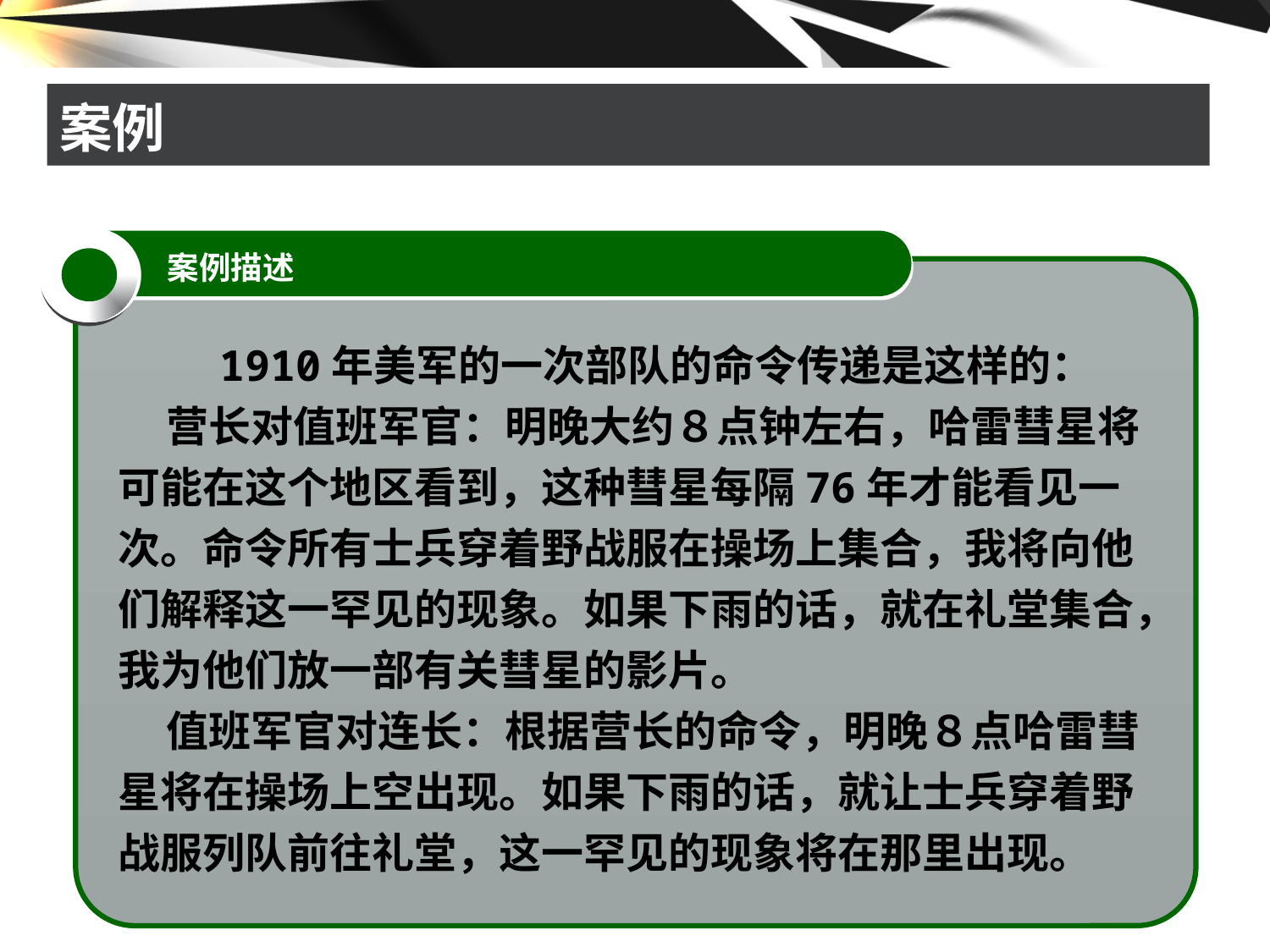

# 案例

案例描述

    1910年美军的一次部队的命令传递是这样的：
    营长对值班军官：明晚大约８点钟左右，哈雷彗星将可能在这个地区看到，这种彗星每隔76年才能看见一次。命令所有士兵穿着野战服在操场上集合，我将向他们解释这一罕见的现象。如果下雨的话，就在礼堂集合，我为他们放一部有关彗星的影片。
    值班军官对连长：根据营长的命令，明晚８点哈雷彗星将在操场上空出现。如果下雨的话，就让士兵穿着野战服列队前往礼堂，这一罕见的现象将在那里出现。